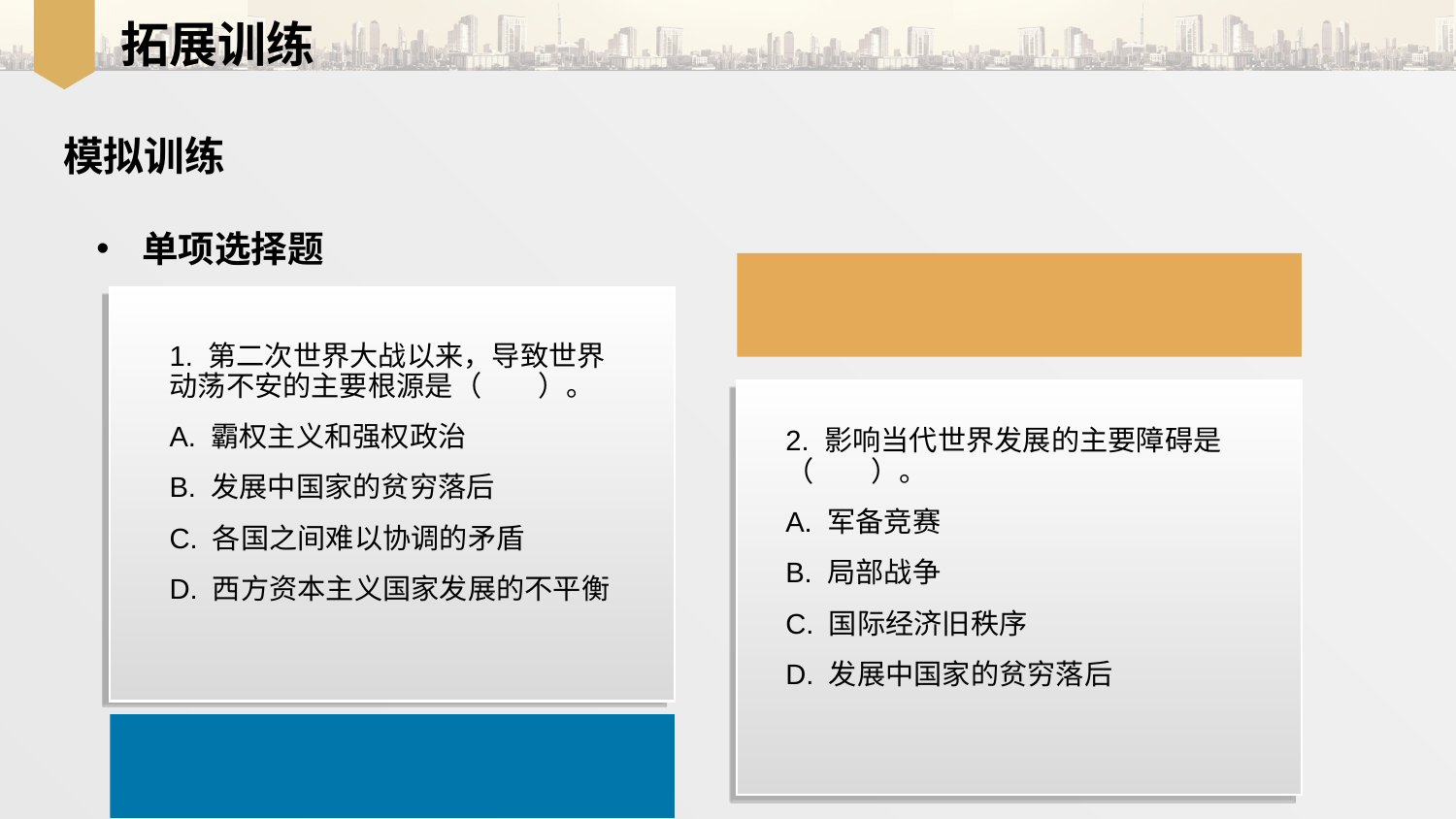

拓展训练
模拟训练
单项选择题

1. 第二次世界大战以来，导致世界动荡不安的主要根源是（　　）。
A. 霸权主义和强权政治
B. 发展中国家的贫穷落后
C. 各国之间难以协调的矛盾
D. 西方资本主义国家发展的不平衡

2. 影响当代世界发展的主要障碍是（　　）。
A. 军备竞赛
B. 局部战争
C. 国际经济旧秩序
D. 发展中国家的贫穷落后